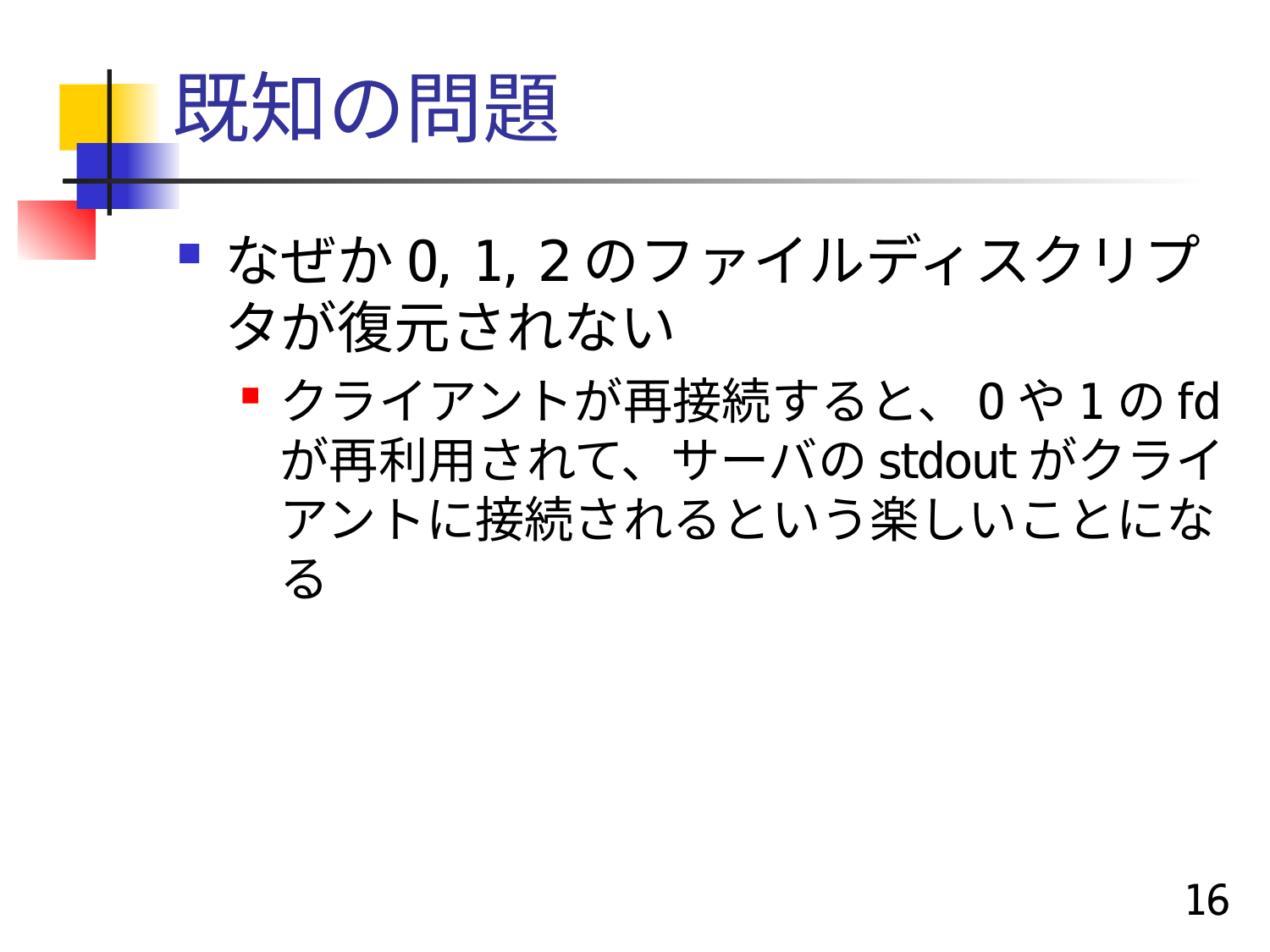

# 既知の問題
なぜか0, 1, 2のファイルディスクリプタが復元されない
クライアントが再接続すると、0や1のfdが再利用されて、サーバのstdoutがクライアントに接続されるという楽しいことになる

16